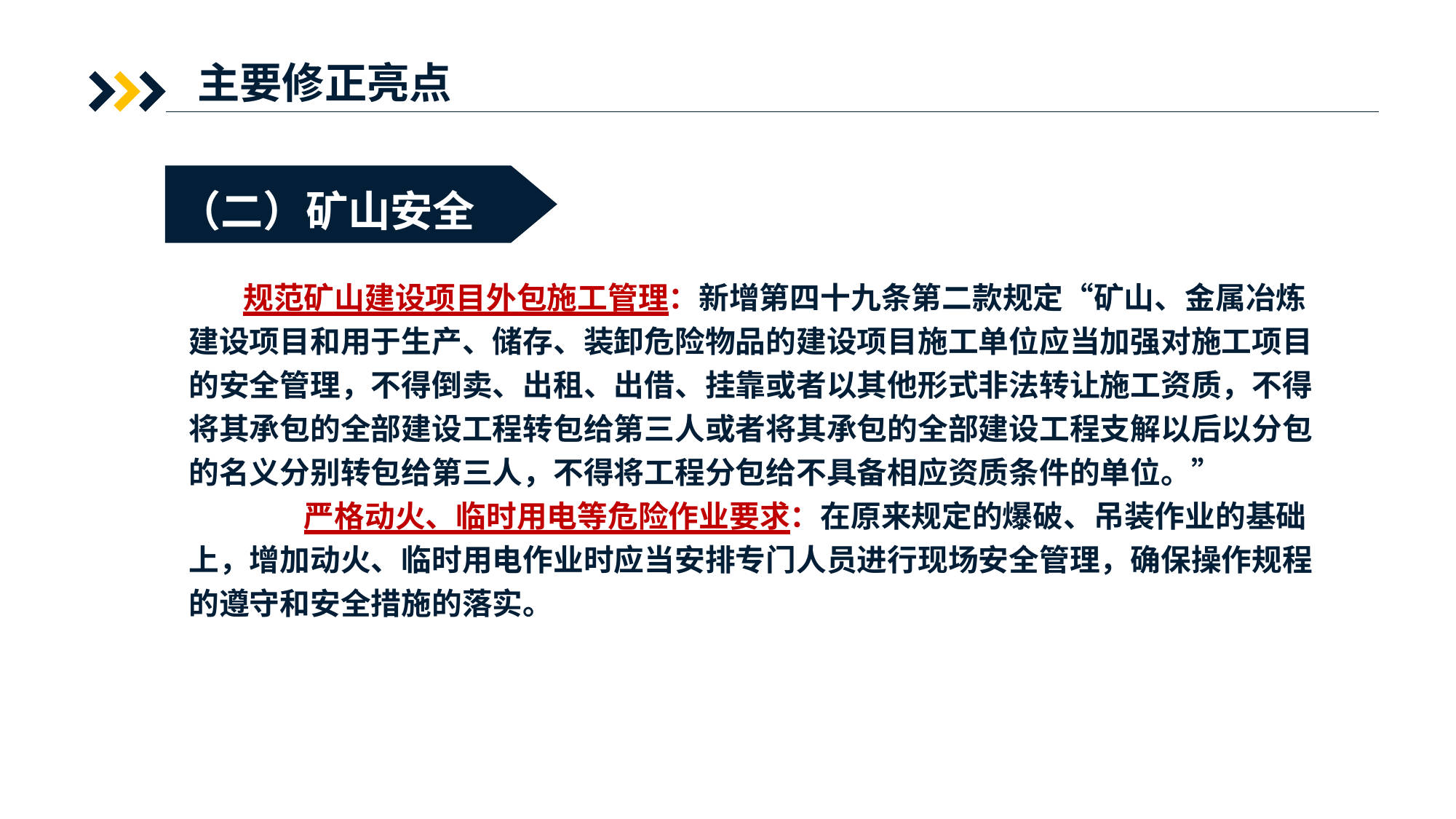

主要修正亮点

（二）矿山安全
规范矿山建设项目外包施工管理：新增第四十九条第二款规定“矿山、金属冶炼建设项目和用于生产、储存、装卸危险物品的建设项目施工单位应当加强对施工项目的安全管理，不得倒卖、出租、出借、挂靠或者以其他形式非法转让施工资质，不得将其承包的全部建设工程转包给第三人或者将其承包的全部建设工程支解以后以分包的名义分别转包给第三人，不得将工程分包给不具备相应资质条件的单位。”
　　严格动火、临时用电等危险作业要求：在原来规定的爆破、吊装作业的基础上，增加动火、临时用电作业时应当安排专门人员进行现场安全管理，确保操作规程的遵守和安全措施的落实。